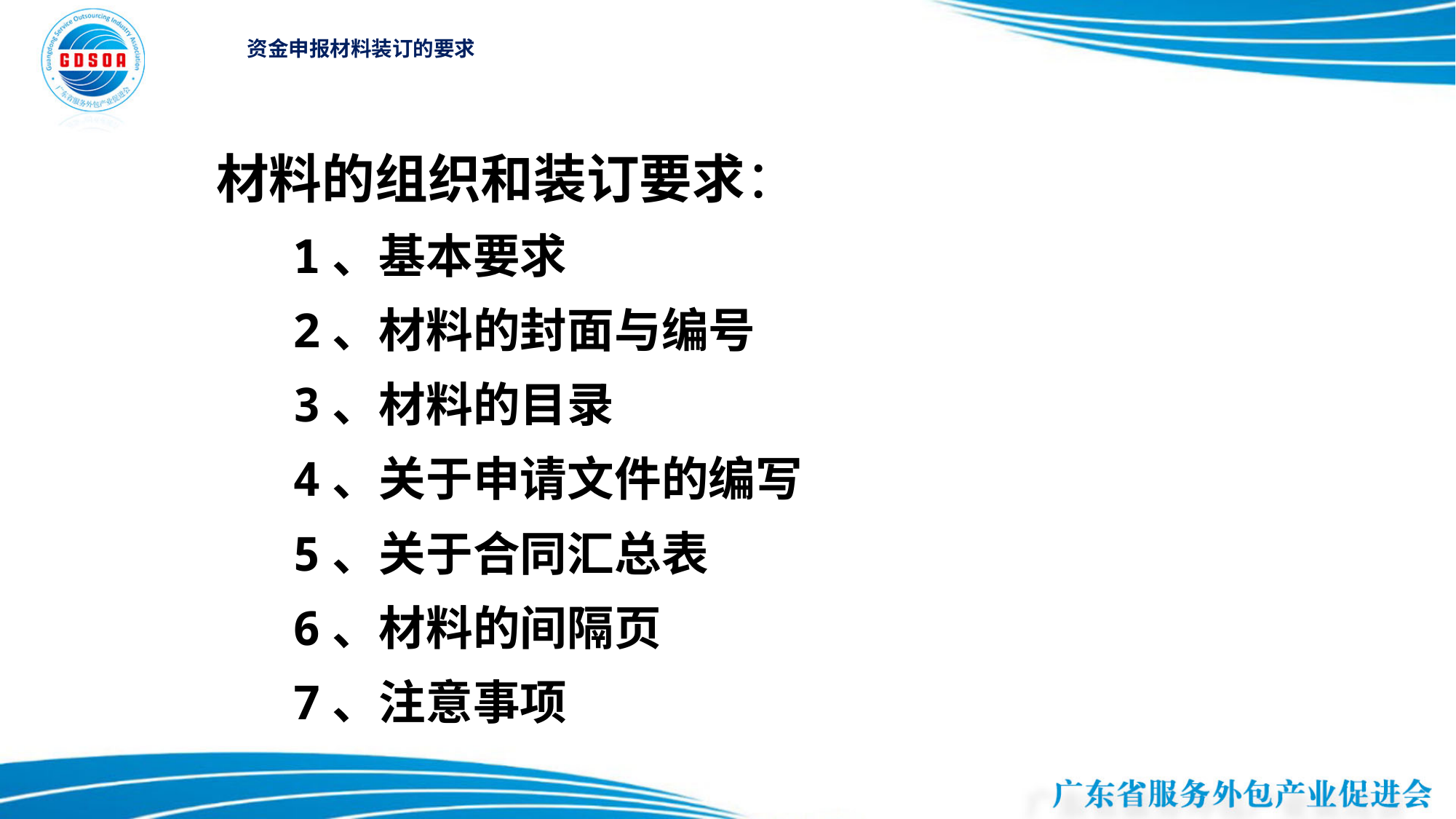

# 资金申报材料装订的要求
  材料的组织和装订要求：
    1、基本要求
    2、材料的封面与编号
    3、材料的目录
    4、关于申请文件的编写
    5、关于合同汇总表
    6、材料的间隔页
    7、注意事项